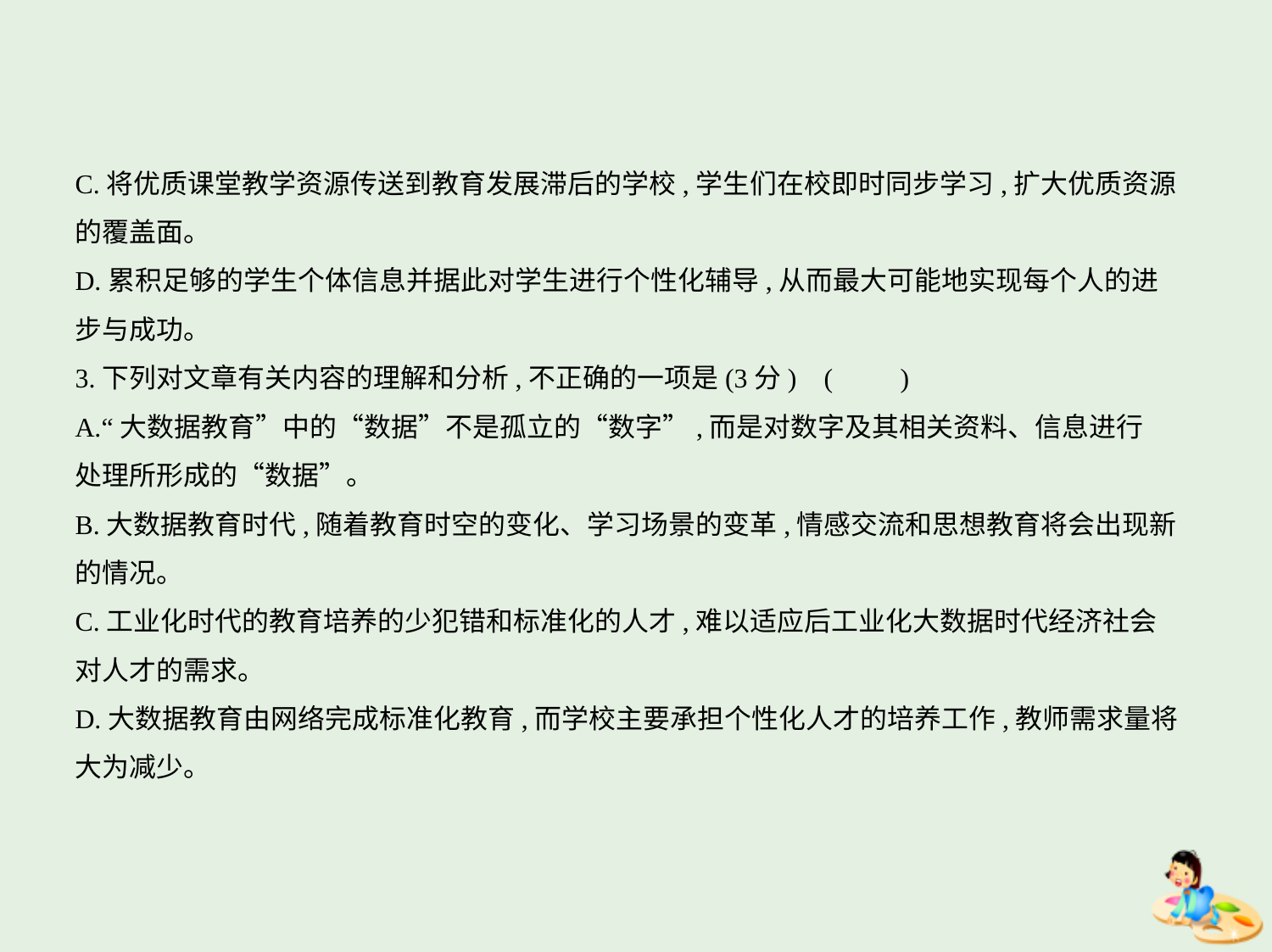

C.将优质课堂教学资源传送到教育发展滞后的学校,学生们在校即时同步学习,扩大优质资源
的覆盖面。
D.累积足够的学生个体信息并据此对学生进行个性化辅导,从而最大可能地实现每个人的进
步与成功。
3.下列对文章有关内容的理解和分析,不正确的一项是(3分) (　　)
A.“大数据教育”中的“数据”不是孤立的“数字”,而是对数字及其相关资料、信息进行
处理所形成的“数据”。
B.大数据教育时代,随着教育时空的变化、学习场景的变革,情感交流和思想教育将会出现新
的情况。
C.工业化时代的教育培养的少犯错和标准化的人才,难以适应后工业化大数据时代经济社会
对人才的需求。
D.大数据教育由网络完成标准化教育,而学校主要承担个性化人才的培养工作,教师需求量将
大为减少。